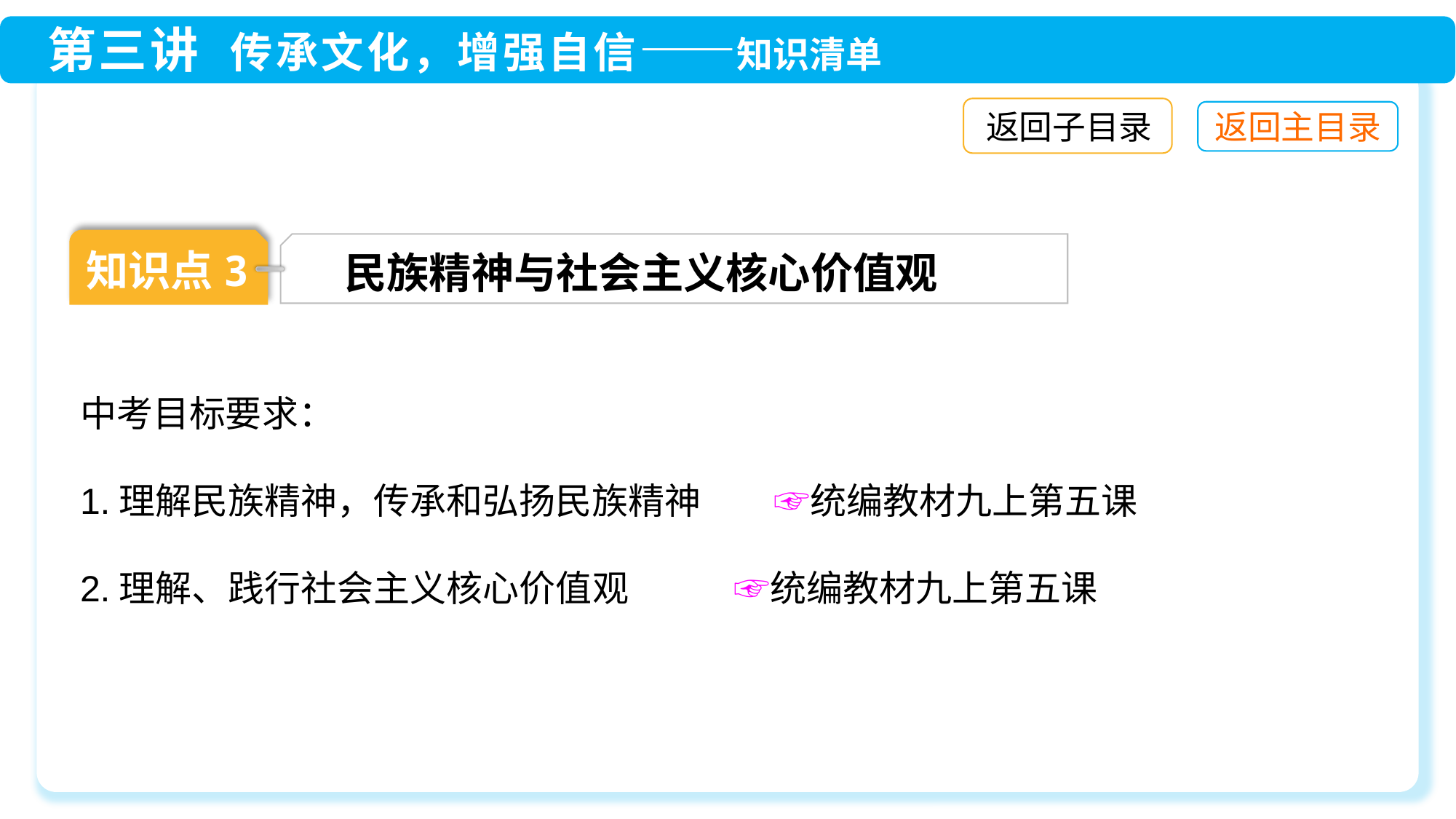

返回子目录
知识点3
民族精神与社会主义核心价值观

中考目标要求：
1.理解民族精神，传承和弘扬民族精神　　☞统编教材九上第五课
2.理解、践行社会主义核心价值观　　    ☞统编教材九上第五课